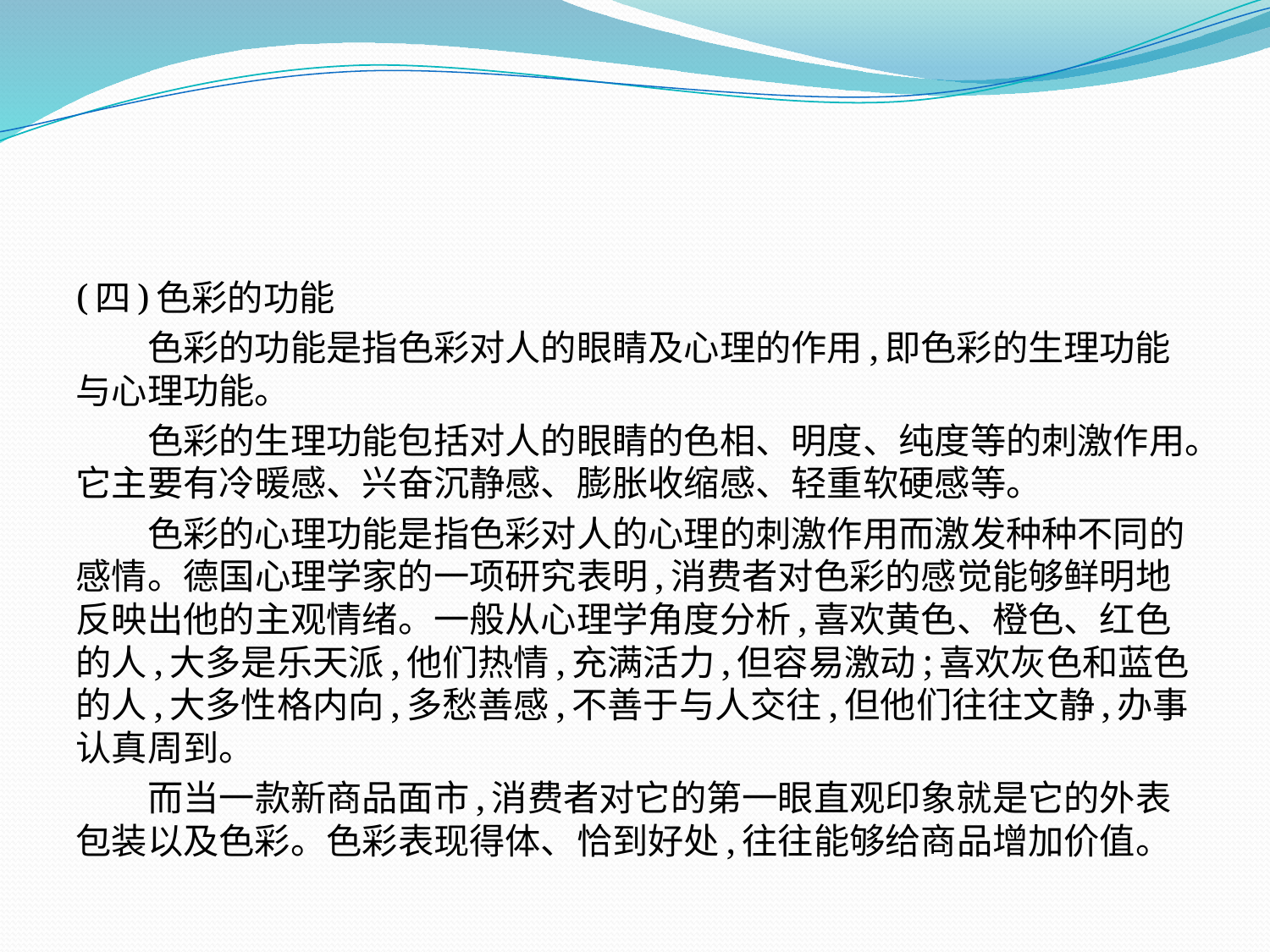

(四)色彩的功能
　　色彩的功能是指色彩对人的眼睛及心理的作用,即色彩的生理功能与心理功能。
　　色彩的生理功能包括对人的眼睛的色相、明度、纯度等的刺激作用。它主要有冷暖感、兴奋沉静感、膨胀收缩感、轻重软硬感等。
　　色彩的心理功能是指色彩对人的心理的刺激作用而激发种种不同的感情。德国心理学家的一项研究表明,消费者对色彩的感觉能够鲜明地反映出他的主观情绪。一般从心理学角度分析,喜欢黄色、橙色、红色的人,大多是乐天派,他们热情,充满活力,但容易激动;喜欢灰色和蓝色的人,大多性格内向,多愁善感,不善于与人交往,但他们往往文静,办事认真周到。
　　而当一款新商品面市,消费者对它的第一眼直观印象就是它的外表包装以及色彩。色彩表现得体、恰到好处,往往能够给商品增加价值。